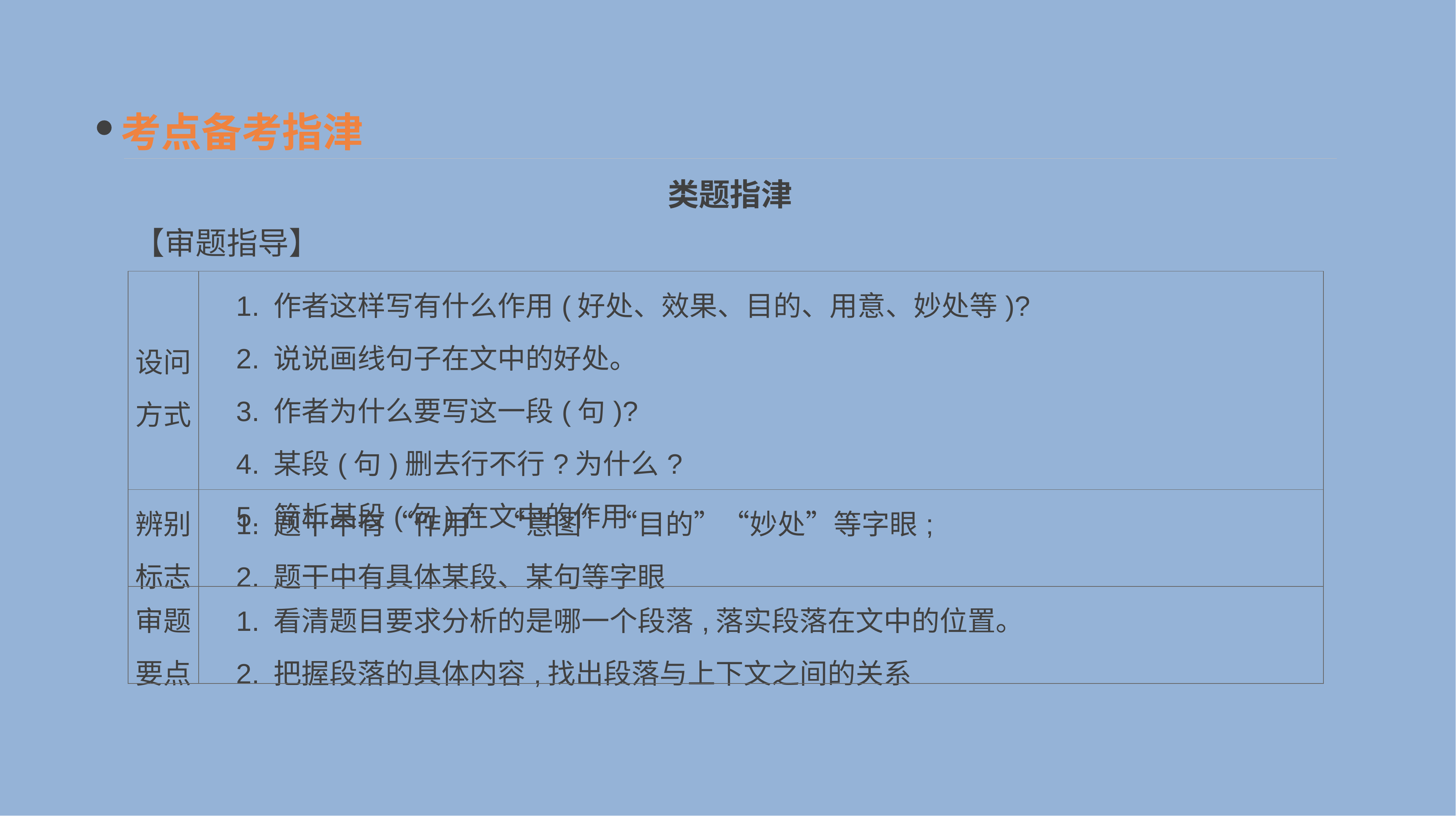

考点备考指津

类题指津
【审题指导】
| 设问 方式 | 1. 作者这样写有什么作用(好处、效果、目的、用意、妙处等)? 　2. 说说画线句子在文中的好处。 　3. 作者为什么要写这一段(句)? 　4. 某段(句)删去行不行?为什么? 　5. 简析某段(句)在文中的作用 |
| --- | --- |
| 辨别 标志 | 1. 题干中有“作用”“意图”“目的”“妙处”等字眼; 　2. 题干中有具体某段、某句等字眼 |
| 审题 要点 | 1. 看清题目要求分析的是哪一个段落,落实段落在文中的位置。 　2. 把握段落的具体内容,找出段落与上下文之间的关系 |